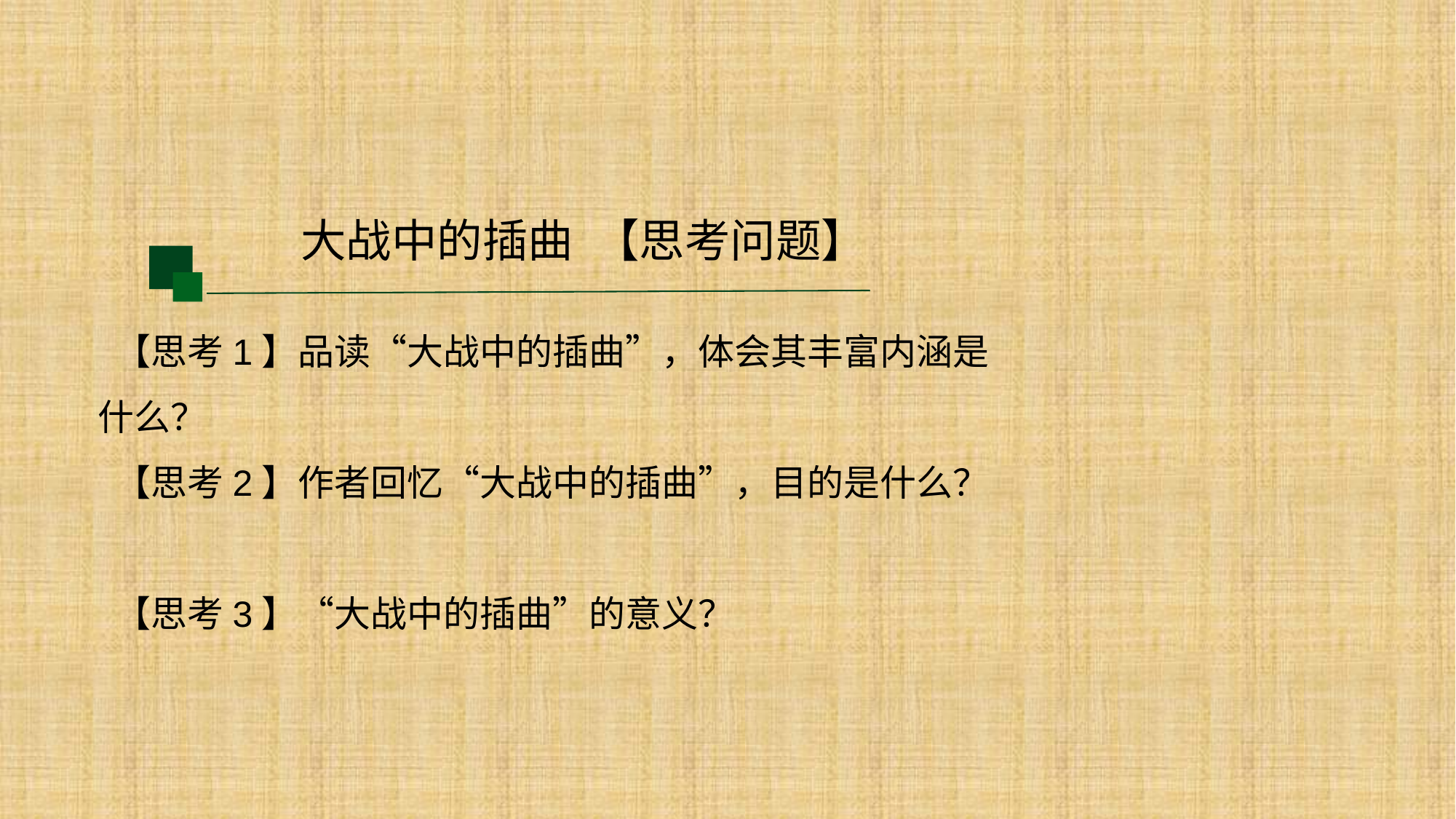

大战中的插曲  【思考问题】

 【思考1】品读“大战中的插曲”，体会其丰富内涵是什么？
 【思考2】作者回忆“大战中的插曲”，目的是什么？
 【思考3】“大战中的插曲”的意义？